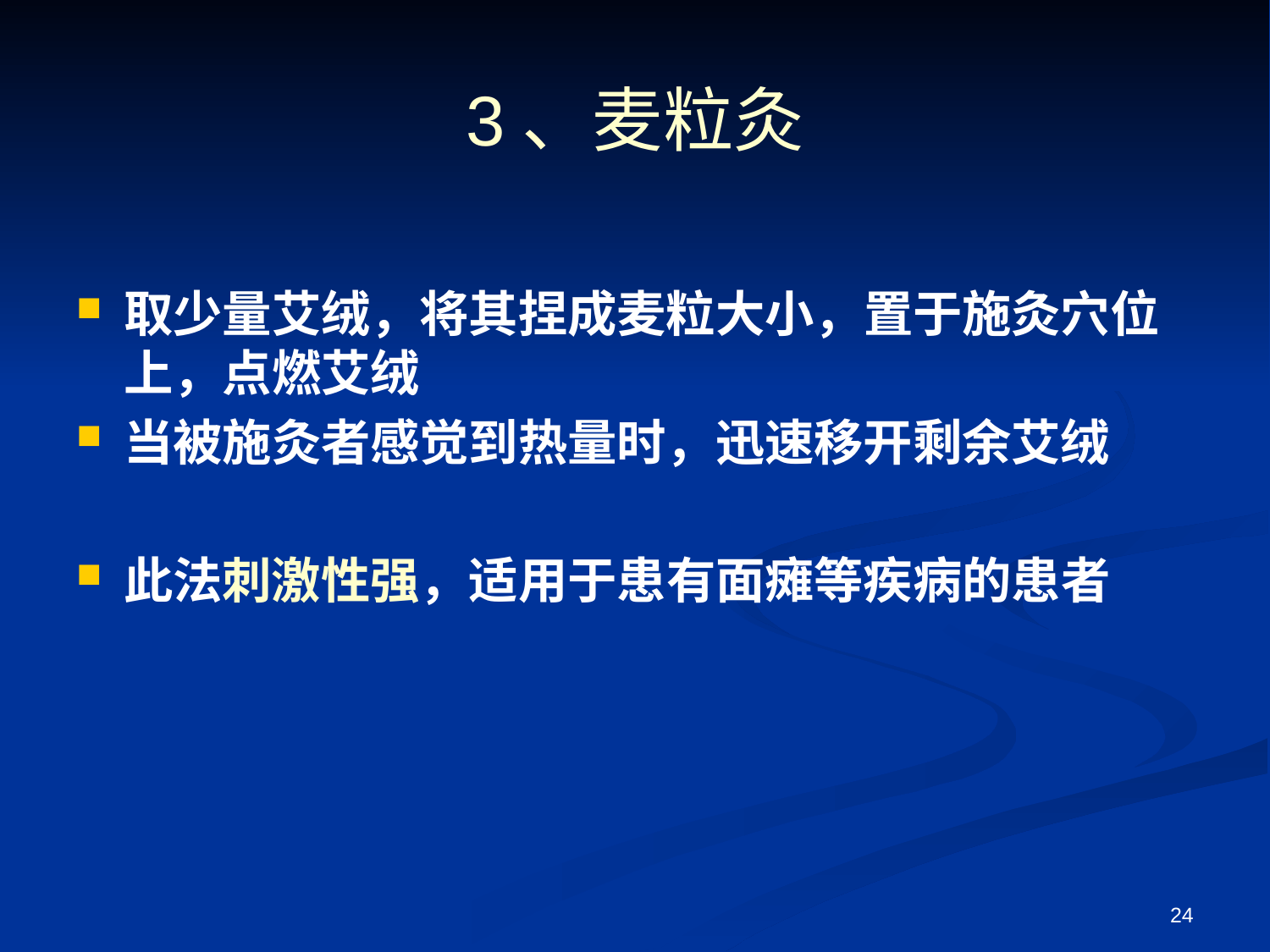

# 3、麦粒灸
取少量艾绒，将其捏成麦粒大小，置于施灸穴位上，点燃艾绒
当被施灸者感觉到热量时，迅速移开剩余艾绒

此法刺激性强，适用于患有面瘫等疾病的患者
24